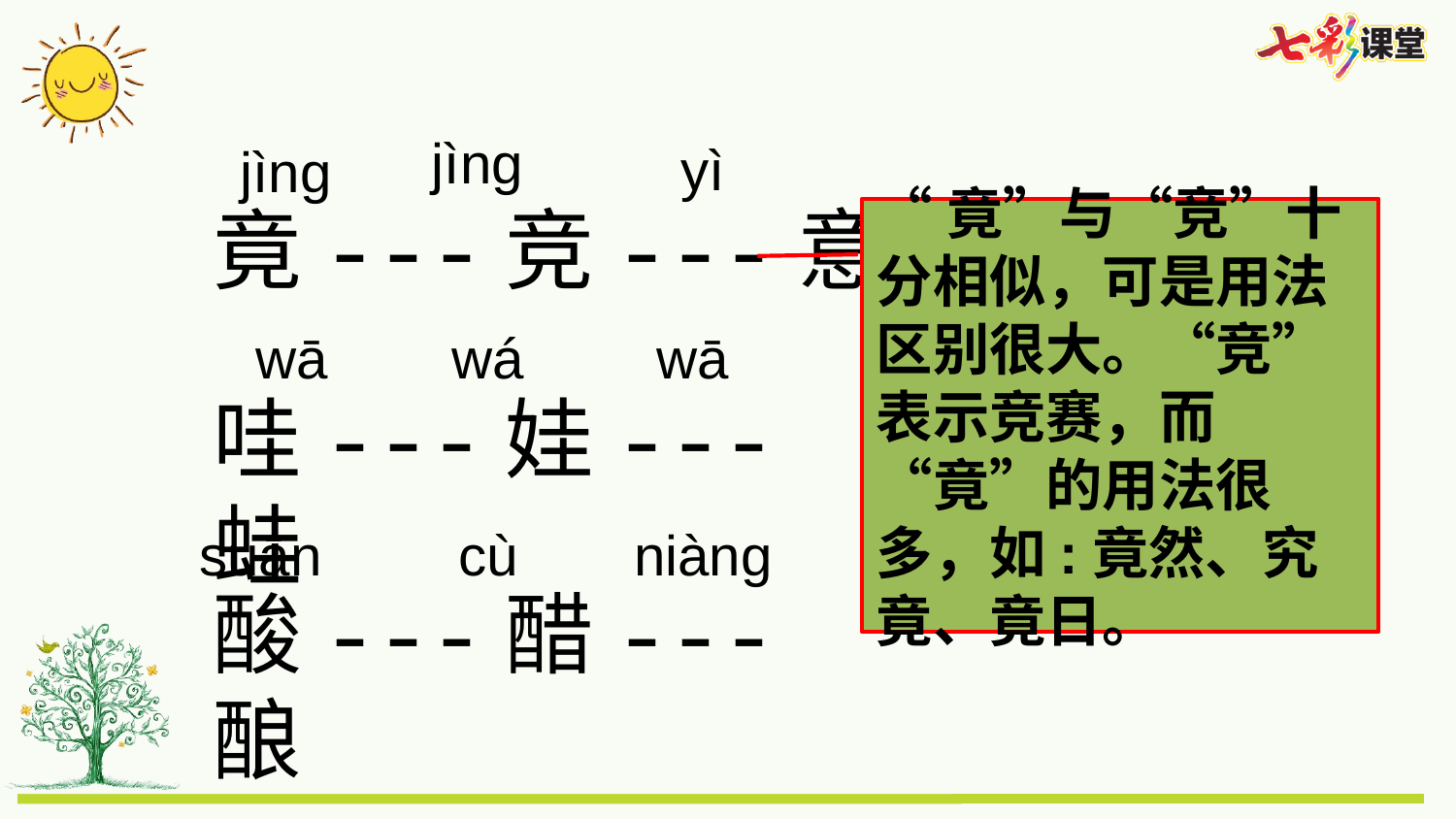

jìng
yì
jìng
竟---竞---意
“竟”与“竞”十分相似，可是用法区别很大。“竞”表示竞赛，而“竟”的用法很多，如:竟然、究竟、竟日。
wā
wá
wā
哇---娃---蛙
suān
cù
niàng
酸---醋---酿